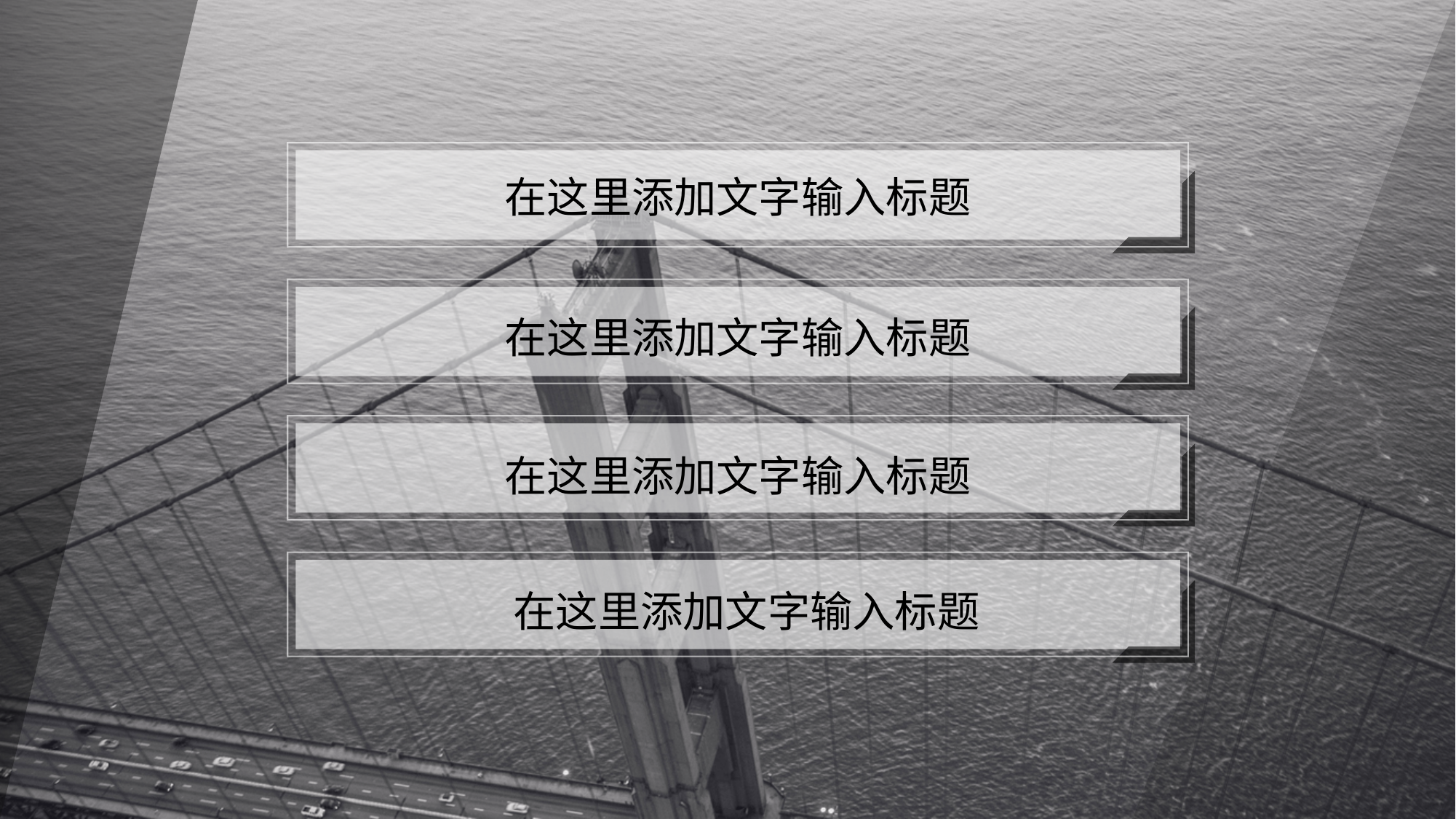

在这里添加文字输入标题

在这里添加文字输入标题

在这里添加文字输入标题

在这里添加文字输入标题